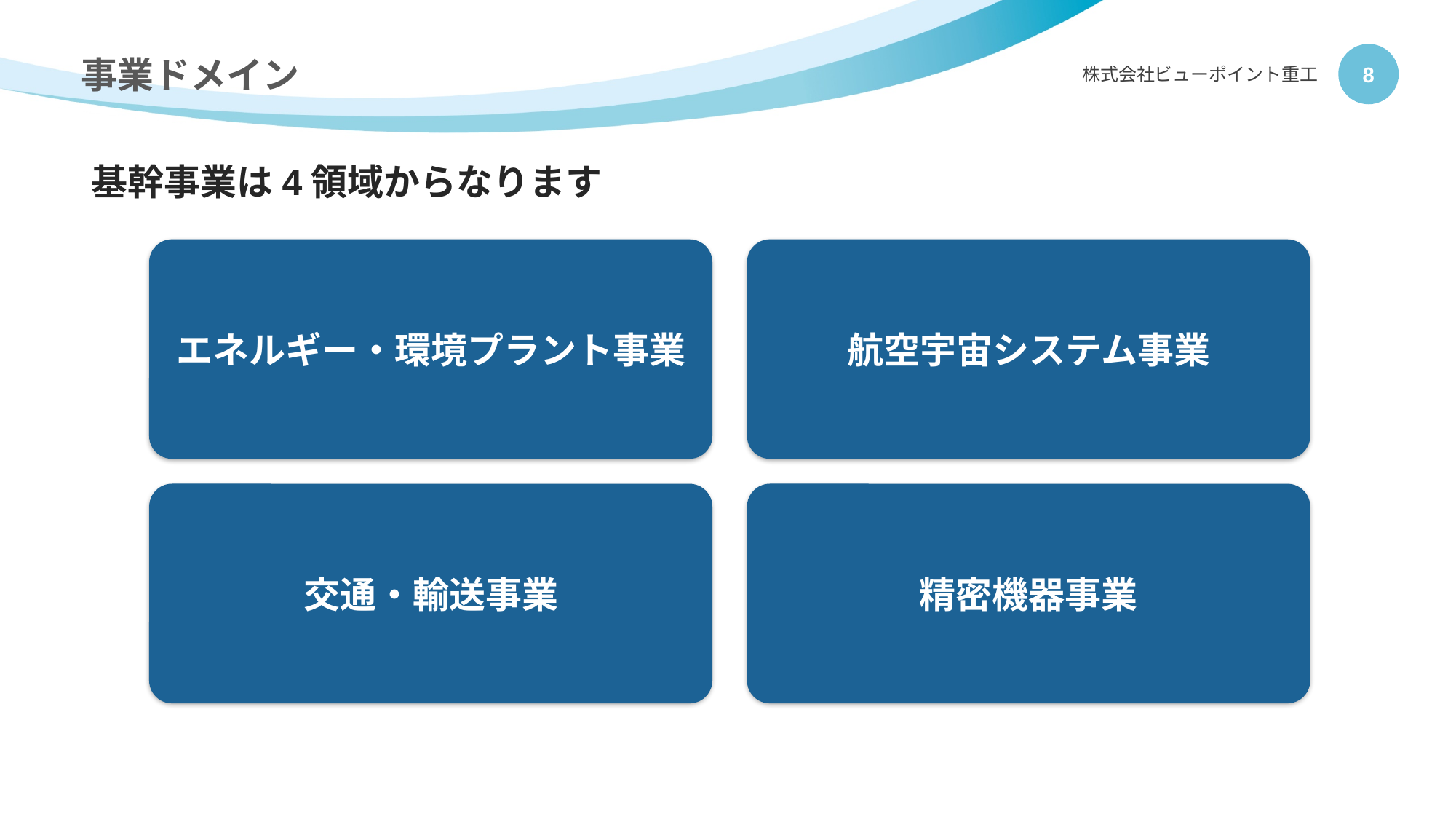

# 事業ドメイン
株式会社ビューポイント重工
8
基幹事業は4領域からなります
エネルギー・環境プラント事業
航空宇宙システム事業
交通・輸送事業
精密機器事業